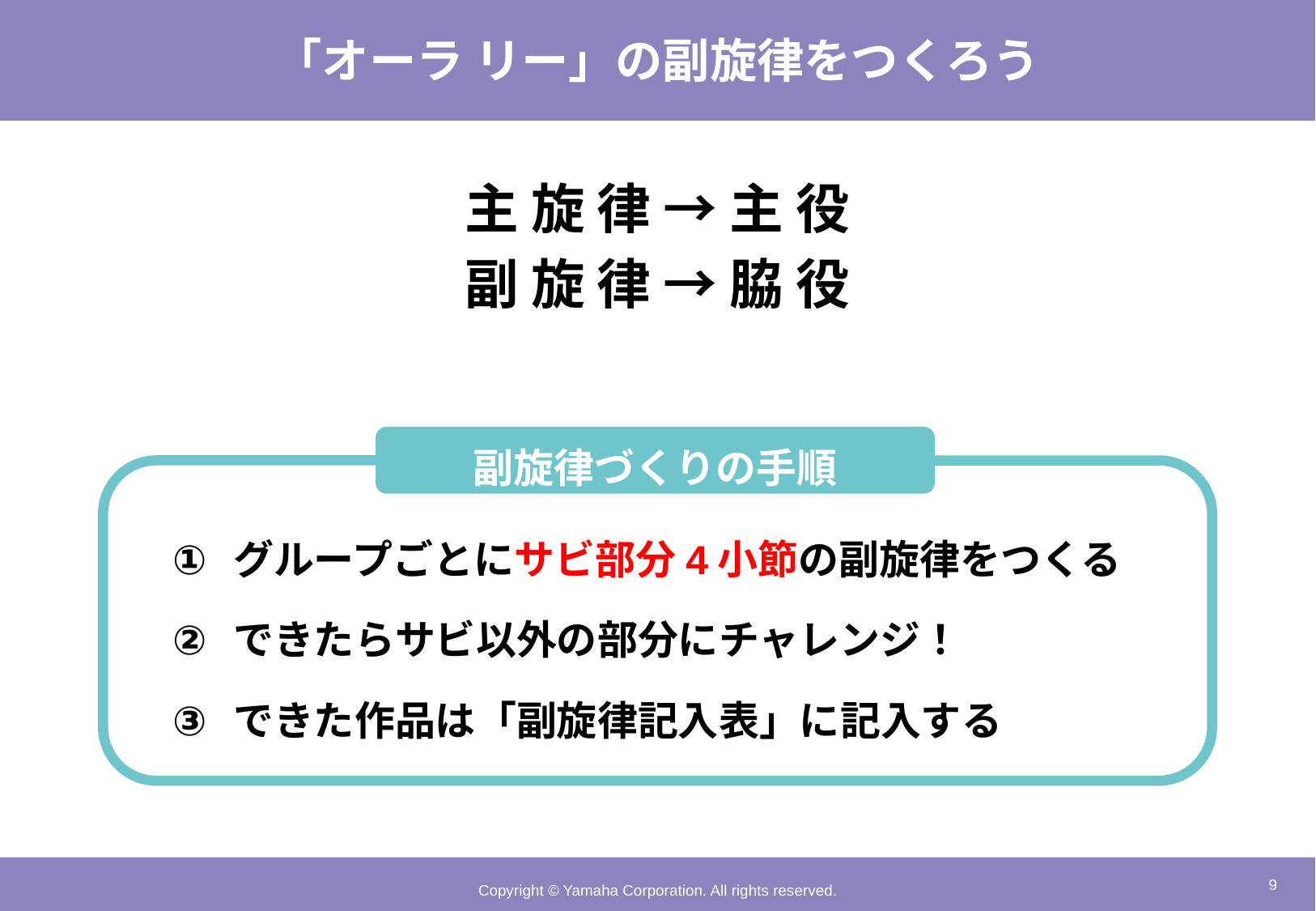

# 「オーラ リー」の副旋律をつくろう
主 旋 律 → 主 役
副 旋 律 → 脇 役

副旋律づくりの手順

グループごとにサビ部分4小節の副旋律をつくる
できたらサビ以外の部分にチャレンジ！
できた作品は「副旋律記入表」に記入する
9